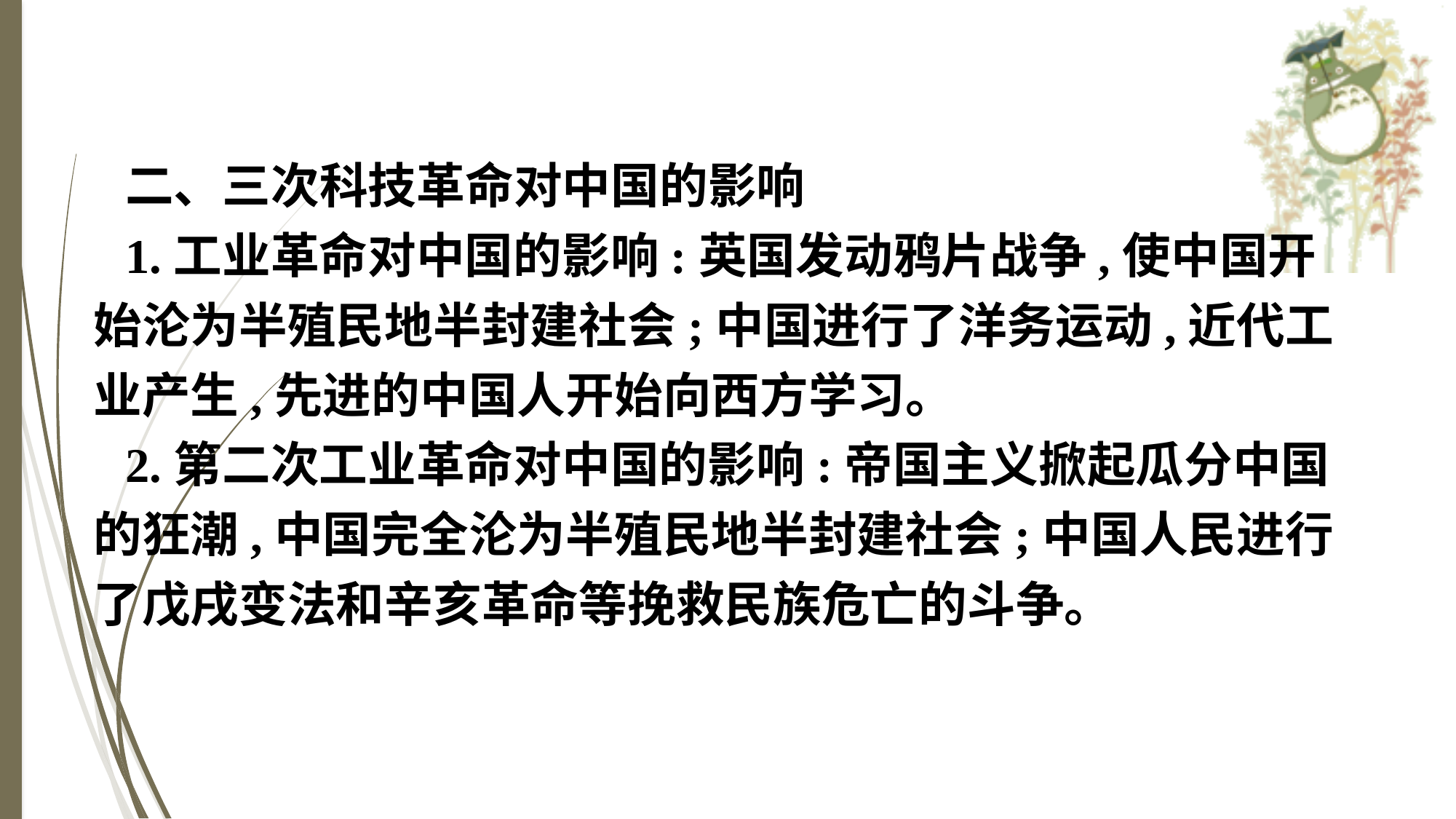

二、三次科技革命对中国的影响
1.工业革命对中国的影响:英国发动鸦片战争,使中国开始沦为半殖民地半封建社会;中国进行了洋务运动,近代工业产生,先进的中国人开始向西方学习。
2.第二次工业革命对中国的影响:帝国主义掀起瓜分中国的狂潮,中国完全沦为半殖民地半封建社会;中国人民进行了戊戌变法和辛亥革命等挽救民族危亡的斗争。